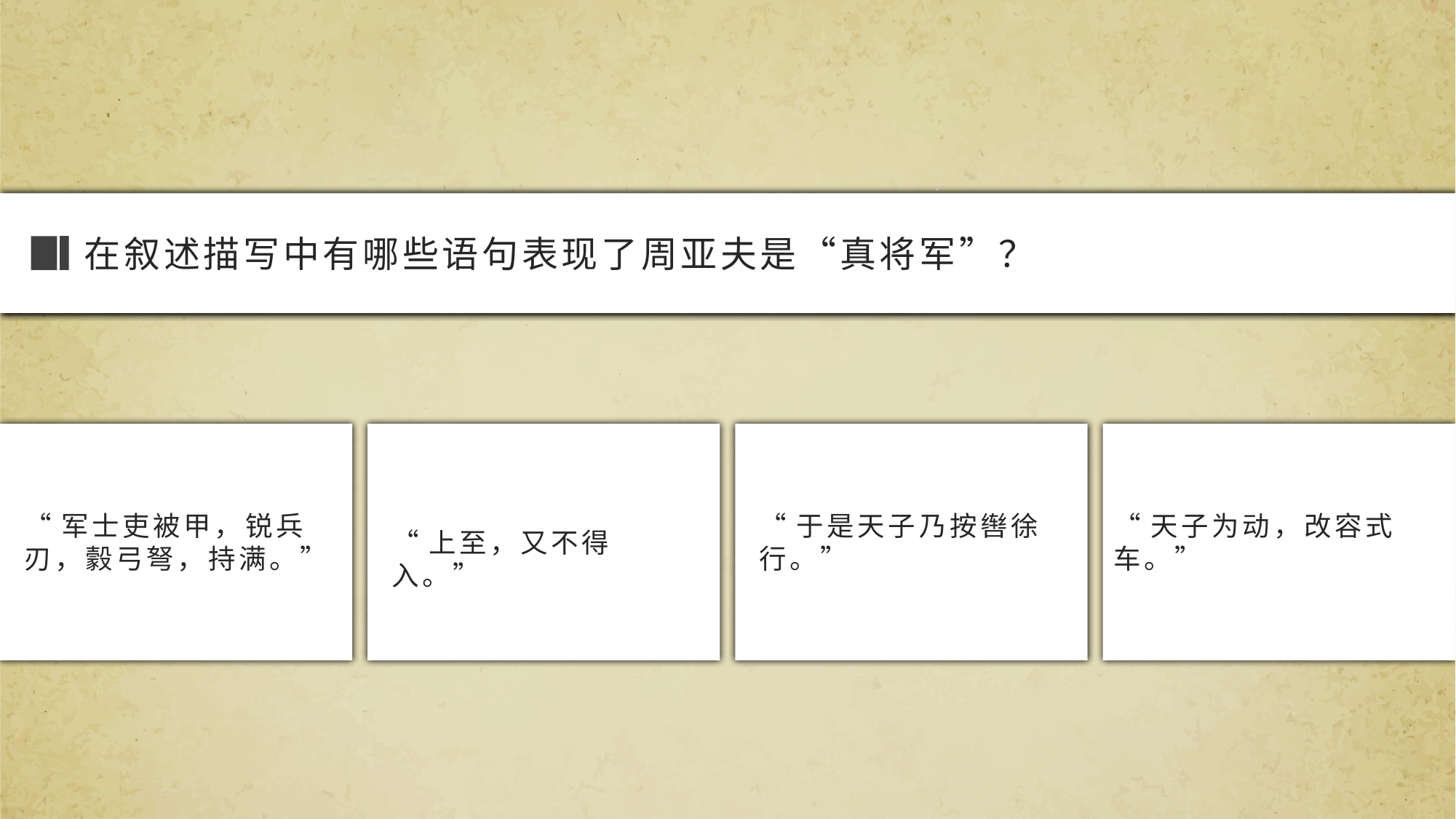

在叙述描写中有哪些语句表现了周亚夫是“真将军”？

“军士吏被甲，锐兵刃，豰弓弩，持满。”
“于是天子乃按辔徐行。”
“天子为动，改容式车。”
“上至，又不得入。”